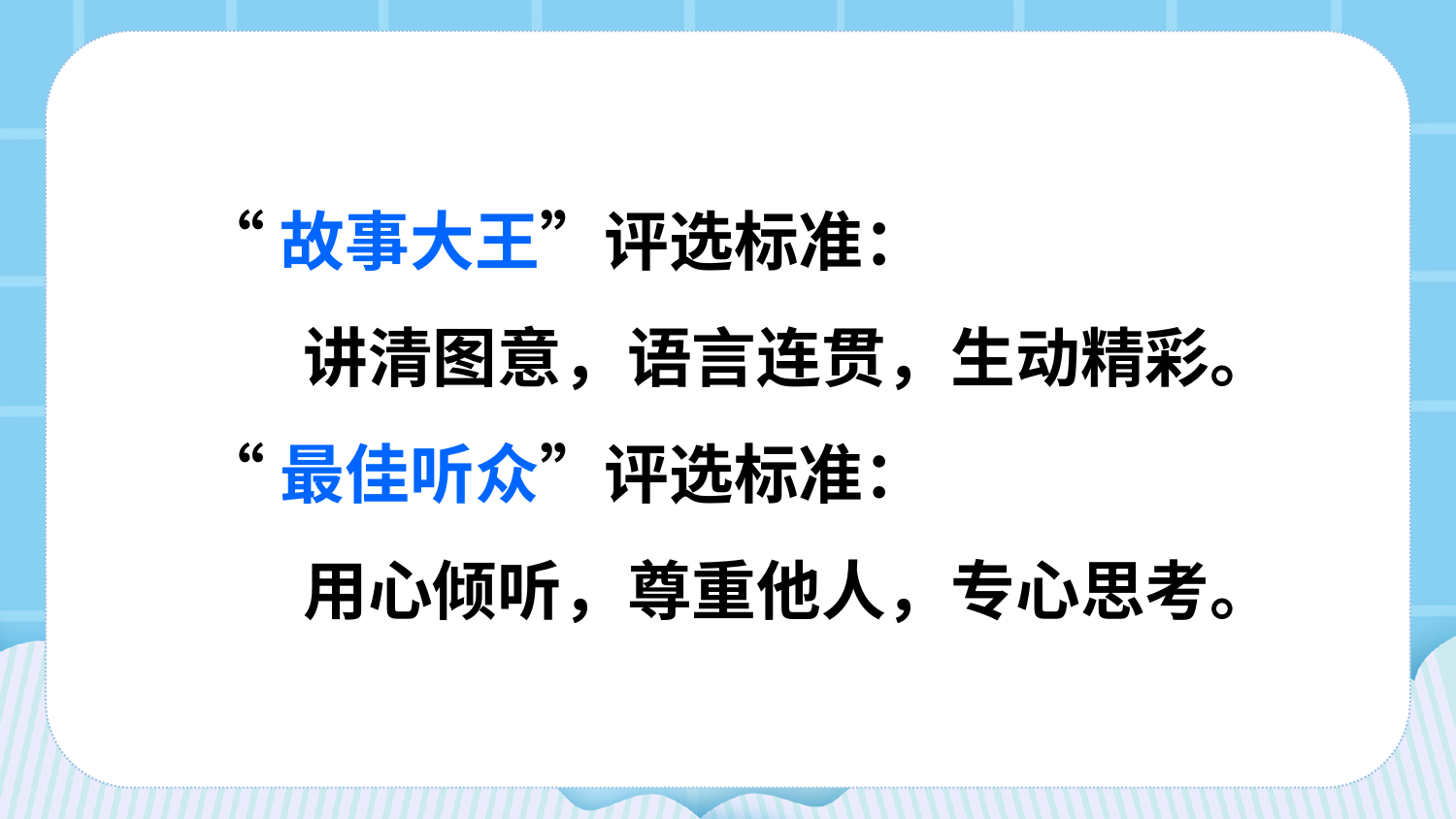

“故事大王”评选标准：
	讲清图意，语言连贯，生动精彩。
“最佳听众”评选标准：
	用心倾听，尊重他人，专心思考。